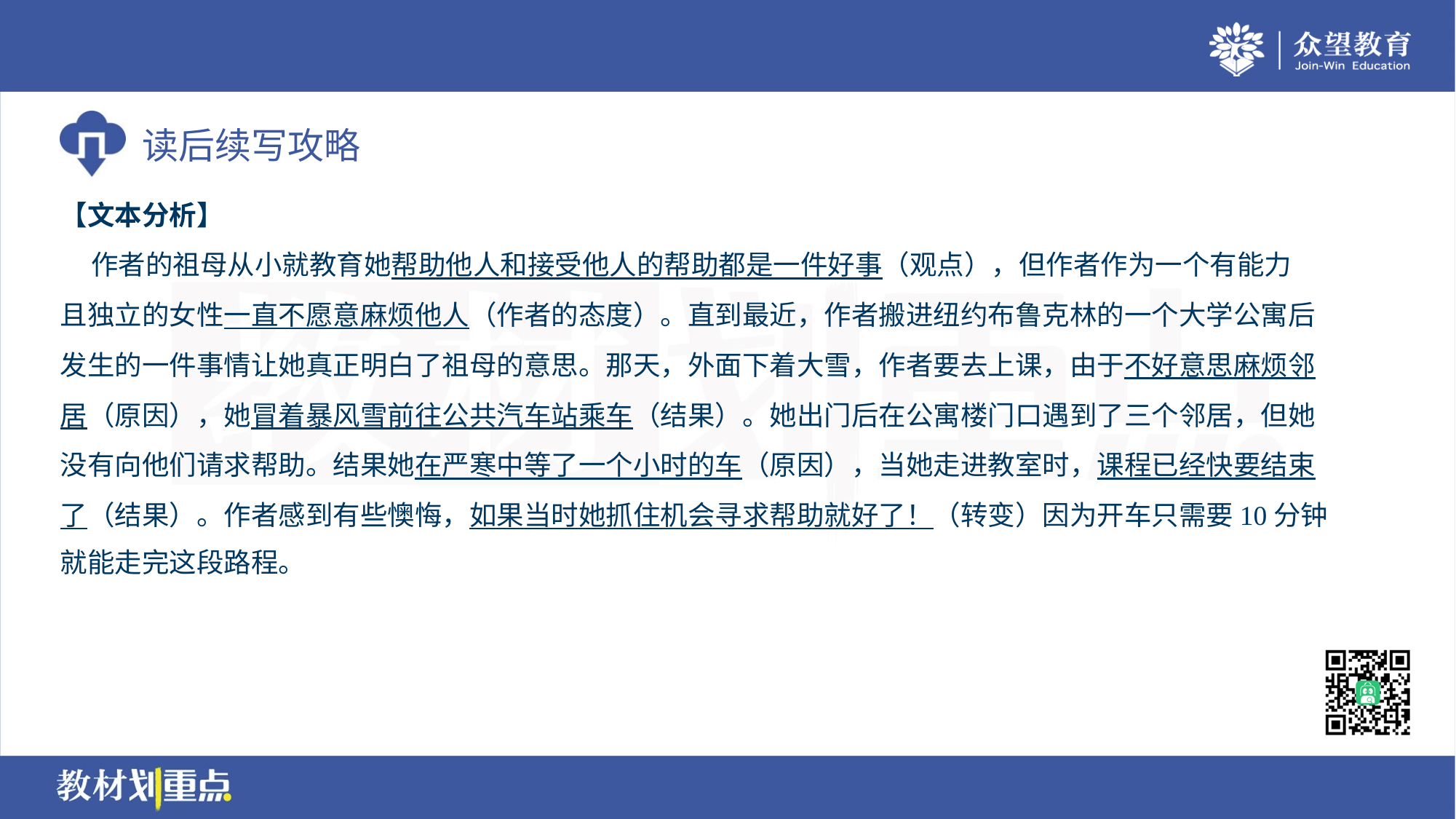

【文本分析】
    作者的祖母从小就教育她帮助他人和接受他人的帮助都是一件好事（观点），但作者作为一个有能力
且独立的女性一直不愿意麻烦他人（作者的态度）。直到最近，作者搬进纽约布鲁克林的一个大学公寓后
发生的一件事情让她真正明白了祖母的意思。那天，外面下着大雪，作者要去上课，由于不好意思麻烦邻
居（原因），她冒着暴风雪前往公共汽车站乘车（结果）。她出门后在公寓楼门口遇到了三个邻居，但她
没有向他们请求帮助。结果她在严寒中等了一个小时的车（原因），当她走进教室时，课程已经快要结束
了（结果）。作者感到有些懊悔，如果当时她抓住机会寻求帮助就好了！（转变）因为开车只需要10分钟
就能走完这段路程。